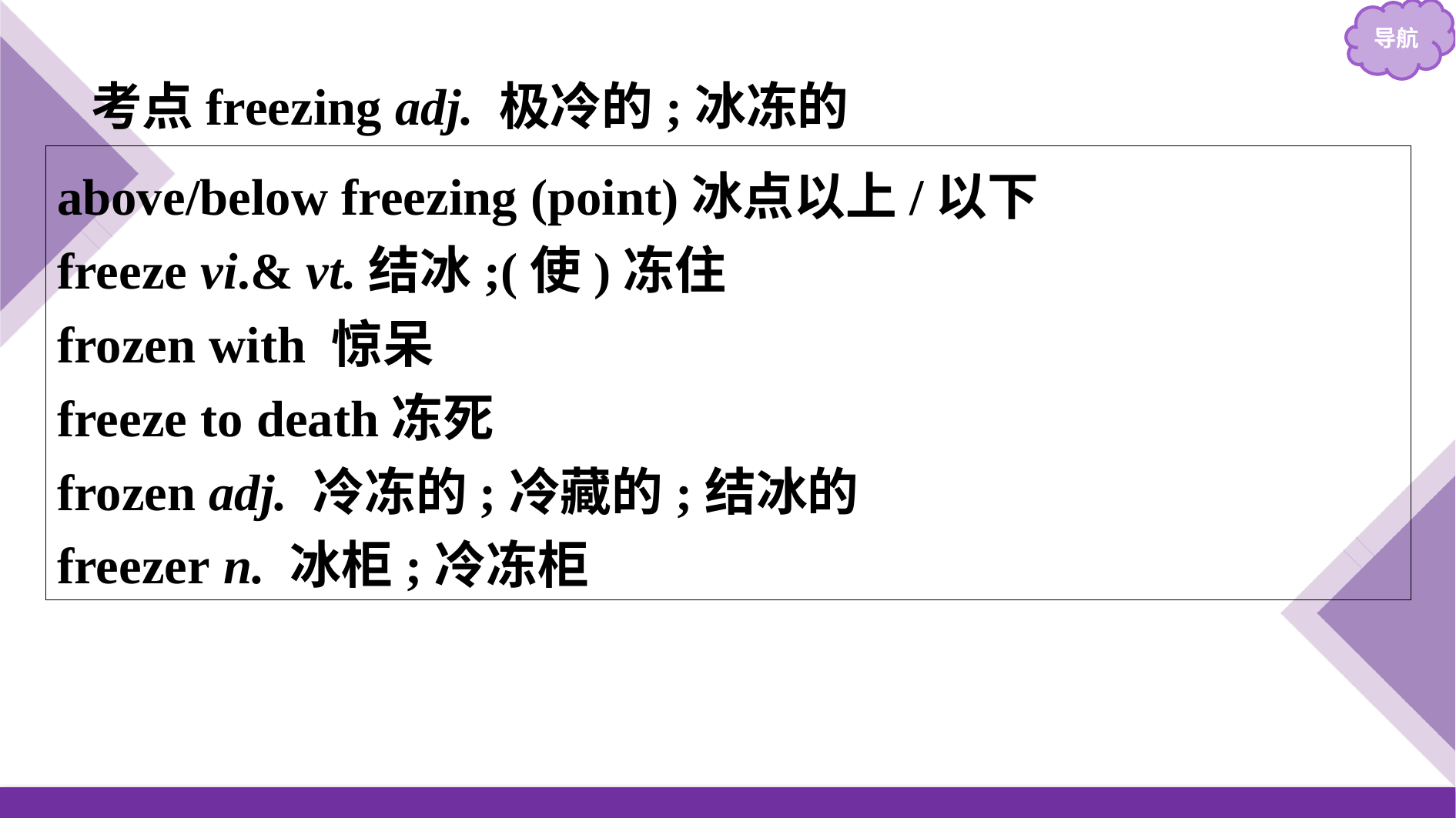

考点freezing adj. 极冷的;冰冻的
above/below freezing (point)冰点以上/以下
freeze vi.& vt.结冰;(使)冻住
frozen with 惊呆
freeze to death冻死
frozen adj. 冷冻的;冷藏的;结冰的
freezer n. 冰柜;冷冻柜